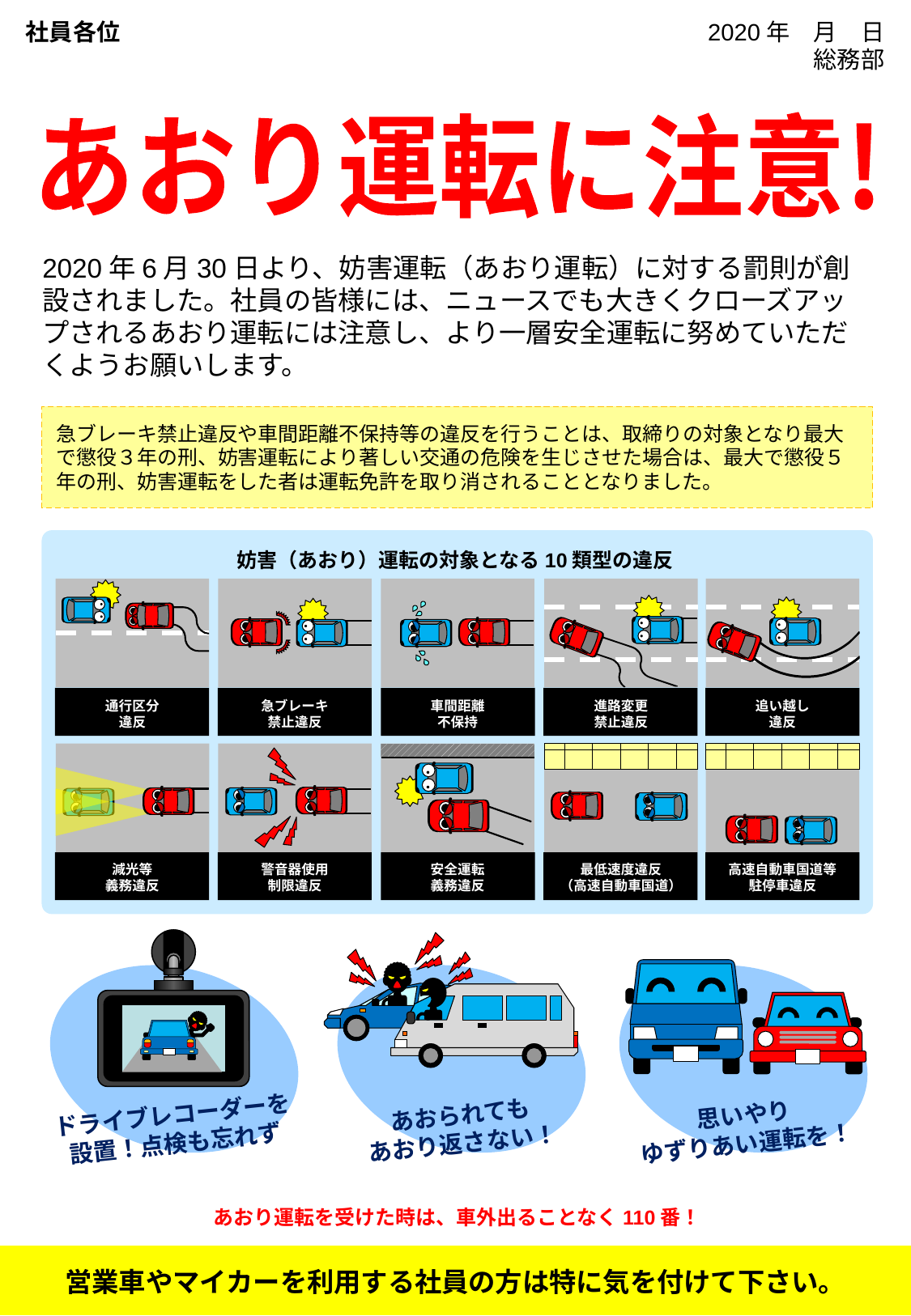

社員各位
2020年　月　日
総務部
あおり運転に注意!
2020年6月30日より、妨害運転（あおり運転）に対する罰則が創設されました。社員の皆様には、ニュースでも大きくクローズアップされるあおり運転には注意し、より一層安全運転に努めていただくようお願いします。
急ブレーキ禁止違反や車間距離不保持等の違反を行うことは、取締りの対象となり最大で懲役３年の刑、妨害運転により著しい交通の危険を生じさせた場合は、最大で懲役５年の刑、妨害運転をした者は運転免許を取り消されることとなりました。

妨害（あおり）運転の対象となる10類型の違反

通行区分
違反
急ブレーキ
禁止違反
車間距離
不保持
進路変更
禁止違反
追い越し
違反

減光等
義務違反
警音器使用
制限違反
安全運転
義務違反
最低速度違反
（高速自動車国道）
高速自動車国道等
駐停車違反

ドライブレコーダーを
設置！点検も忘れず
あおられても
あおり返さない！
思いやり
ゆずりあい運転を！
あおり運転を受けた時は、車外出ることなく110番！

営業車やマイカーを利用する社員の方は特に気を付けて下さい。